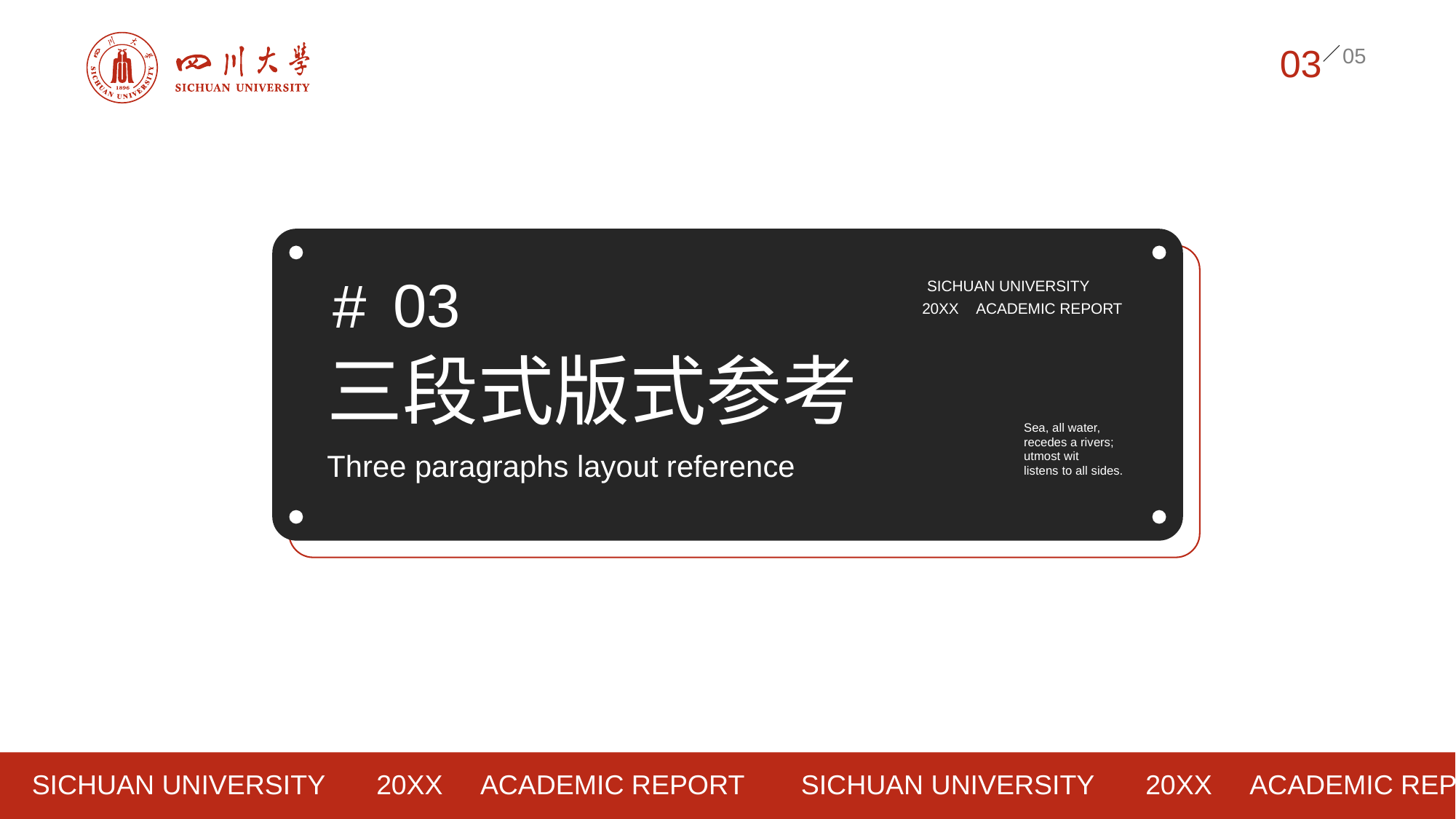

03
03
三段式版式参考
Three paragraphs layout reference